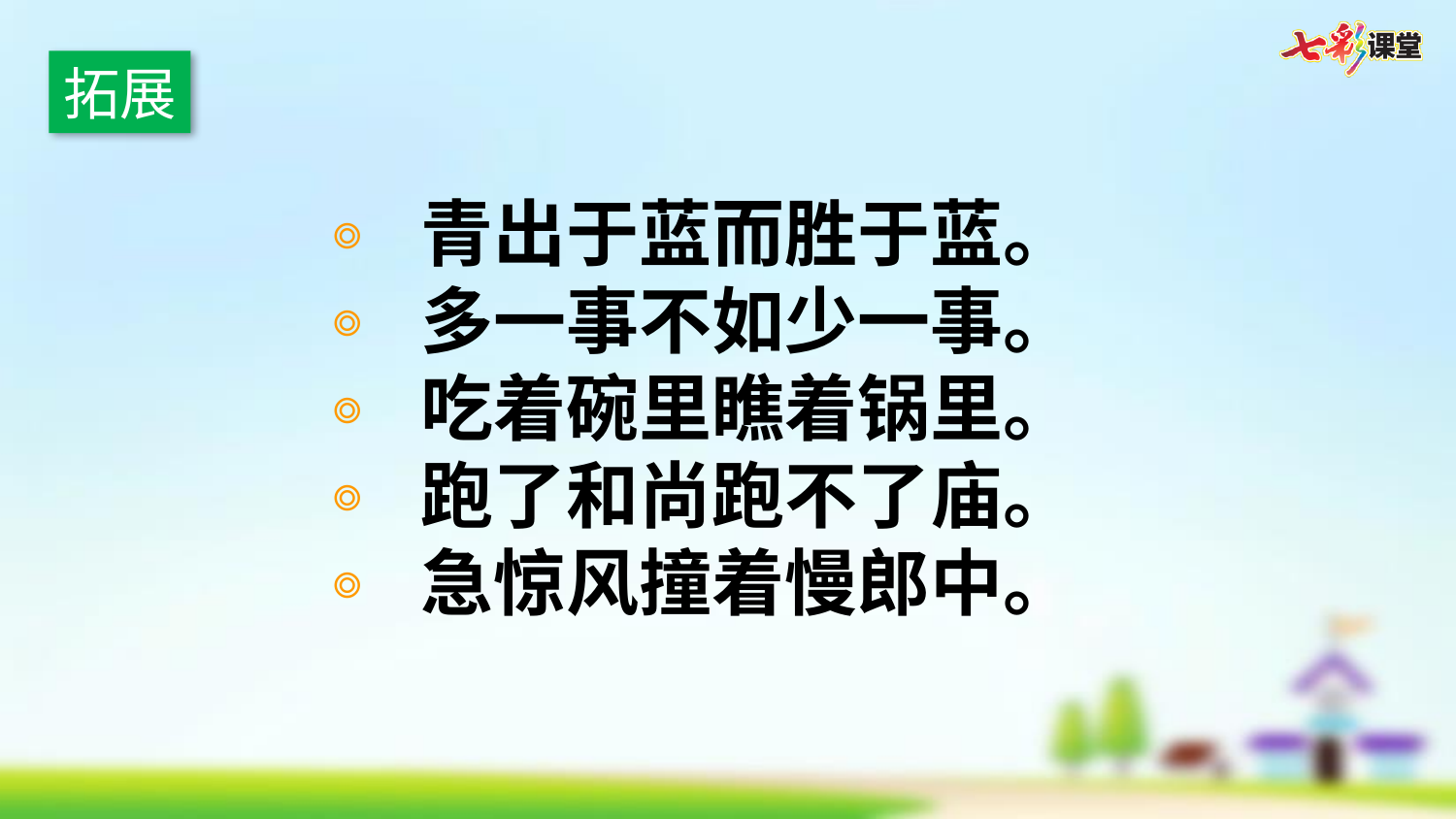

拓展

青出于蓝而胜于蓝。
多一事不如少一事。
吃着碗里瞧着锅里。
跑了和尚跑不了庙。
急惊风撞着慢郎中。